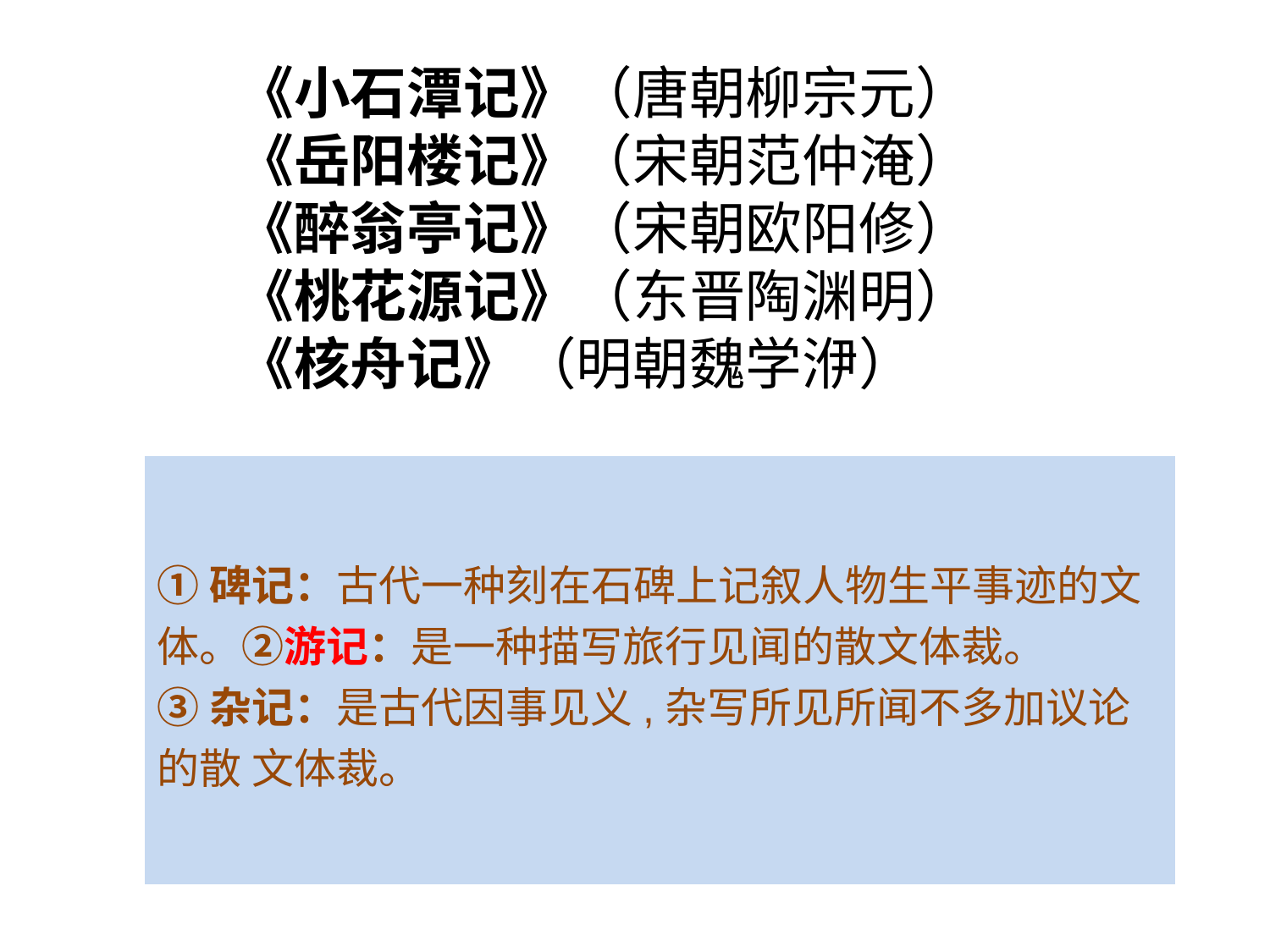

《小石潭记》（唐朝柳宗元）
《岳阳楼记》（宋朝范仲淹）
《醉翁亭记》（宋朝欧阳修）
《桃花源记》（东晋陶渊明）
《核舟记》（明朝魏学洢）
①碑记：古代一种刻在石碑上记叙人物生平事迹的文体。②游记：是一种描写旅行见闻的散文体裁。
③杂记：是古代因事见义,杂写所见所闻不多加议论的散 文体裁。